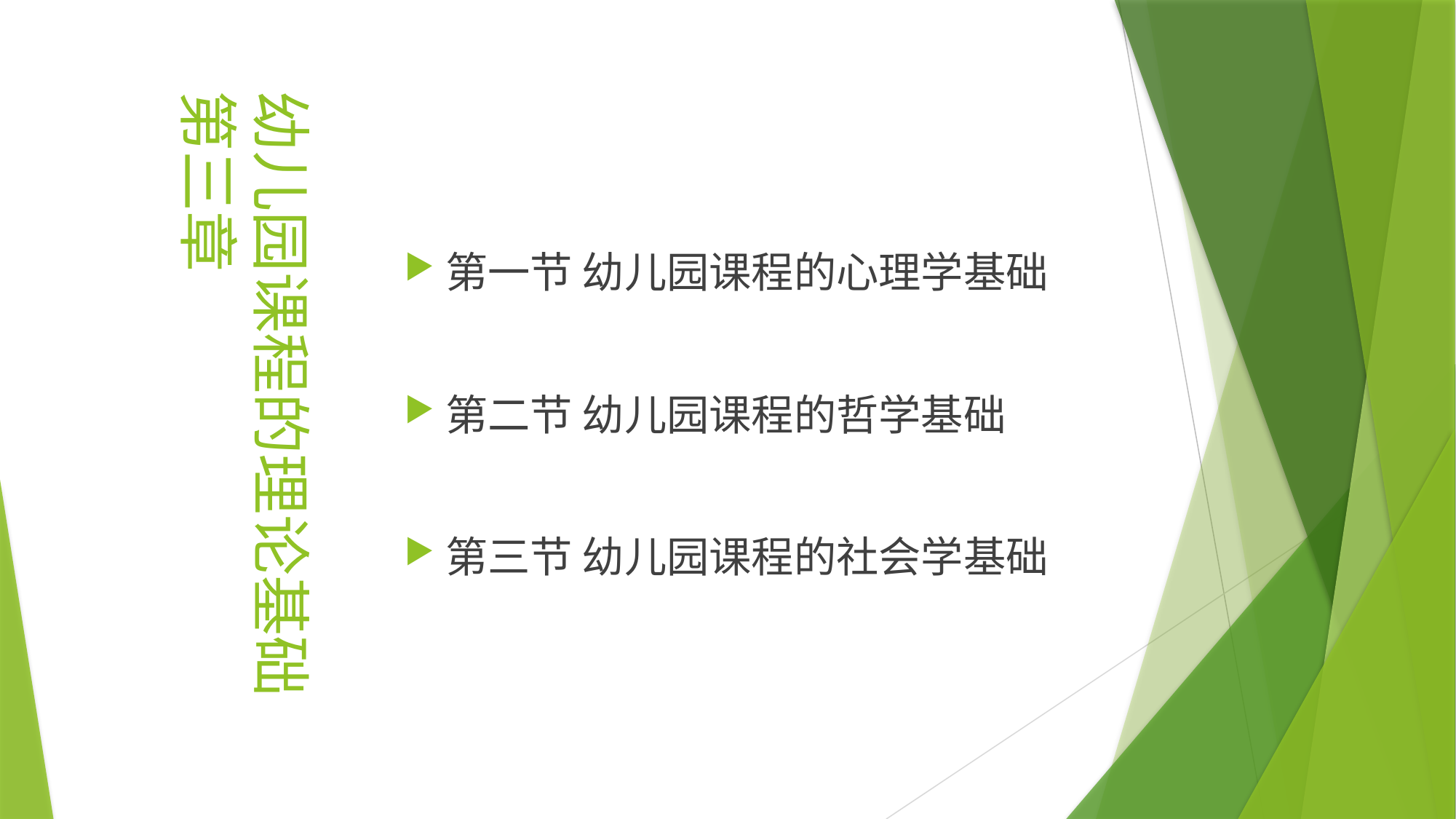

幼儿园课程的理论基础
第三章
第一节 幼儿园课程的心理学基础
第二节 幼儿园课程的哲学基础
第三节 幼儿园课程的社会学基础